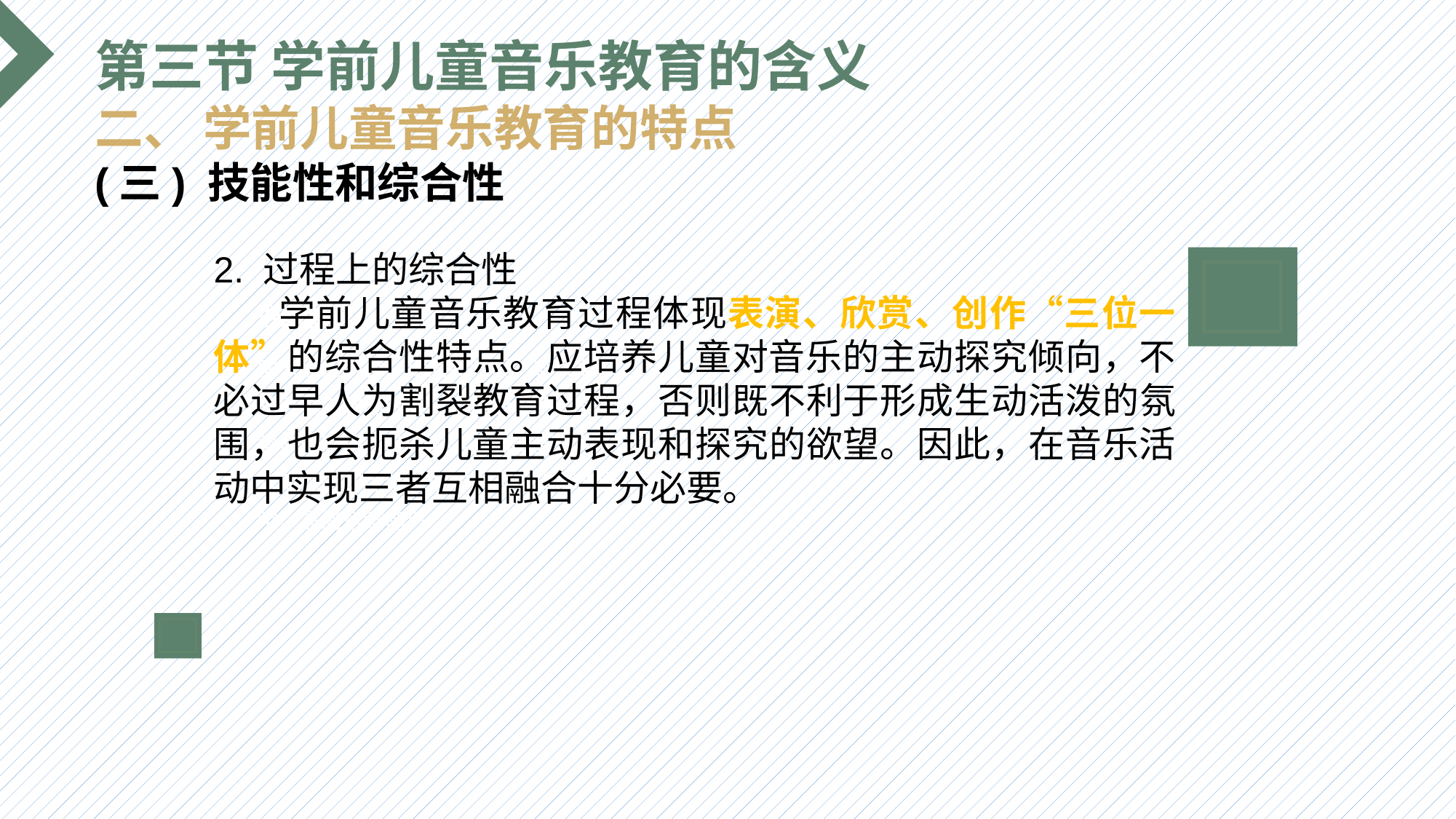

第三节 学前儿童音乐教育的含义
二、 学前儿童音乐教育的特点
(三) 技能性和综合性

2. 过程上的综合性
      学前儿童音乐教育过程体现表演、欣赏、创作“三位一体”的综合性特点。应培养儿童对音乐的主动探究倾向，不必过早人为割裂教育过程，否则既不利于形成生动活泼的氛围，也会扼杀儿童主动表现和探究的欲望。因此，在音乐活动中实现三者互相融合十分必要。

选题背景
输入您的内容，请简要说明，言简意赅即可输入您的内容，请简要说明，言简意赅即可输入您的内容，请简要说明，言简意赅即可输入您的内容，请简要说明，言简意赅即可